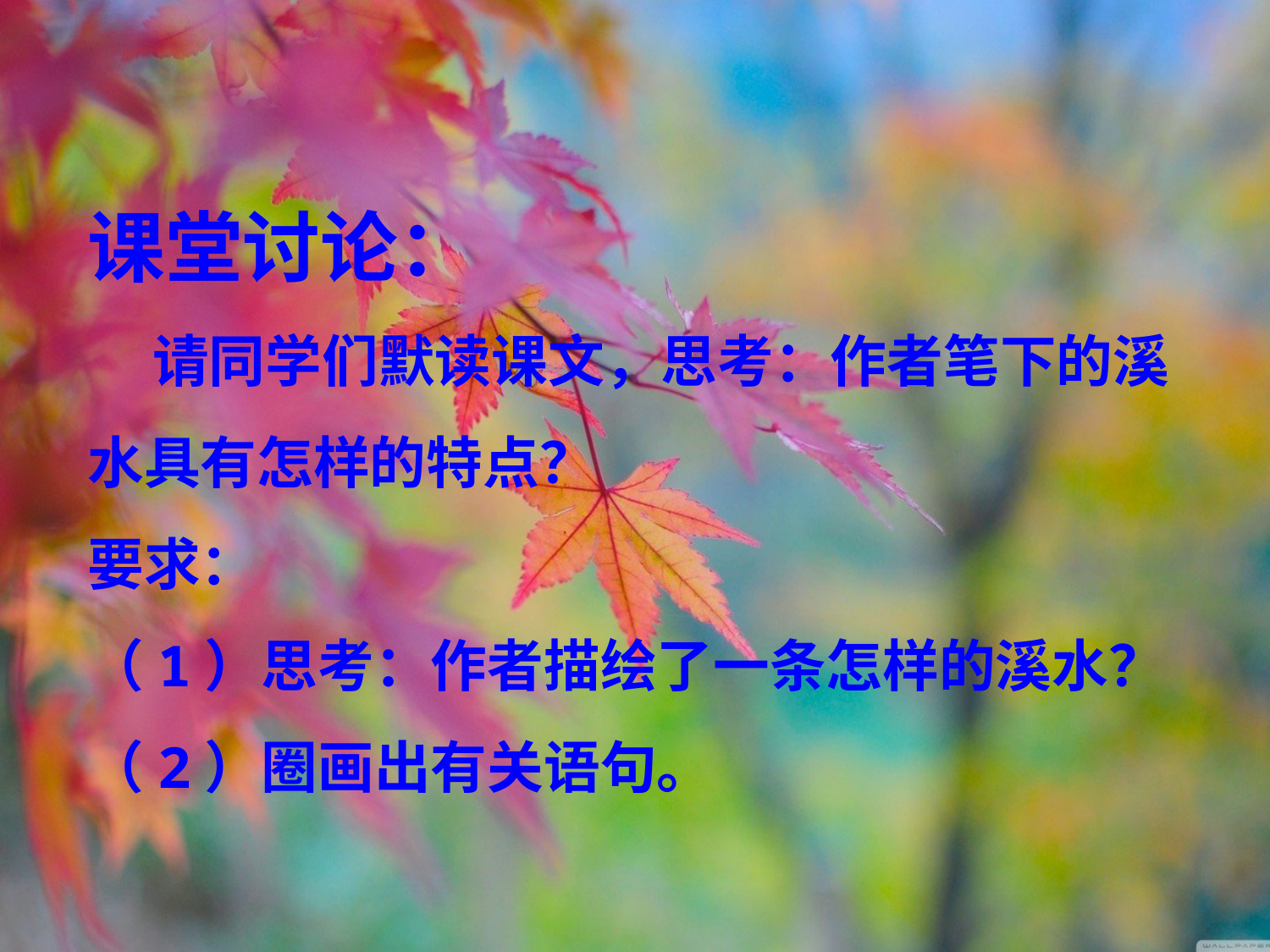

课堂讨论：
    请同学们默读课文，思考：作者笔下的溪水具有怎样的特点？
要求：
（1）思考：作者描绘了一条怎样的溪水？
（2）圈画出有关语句。